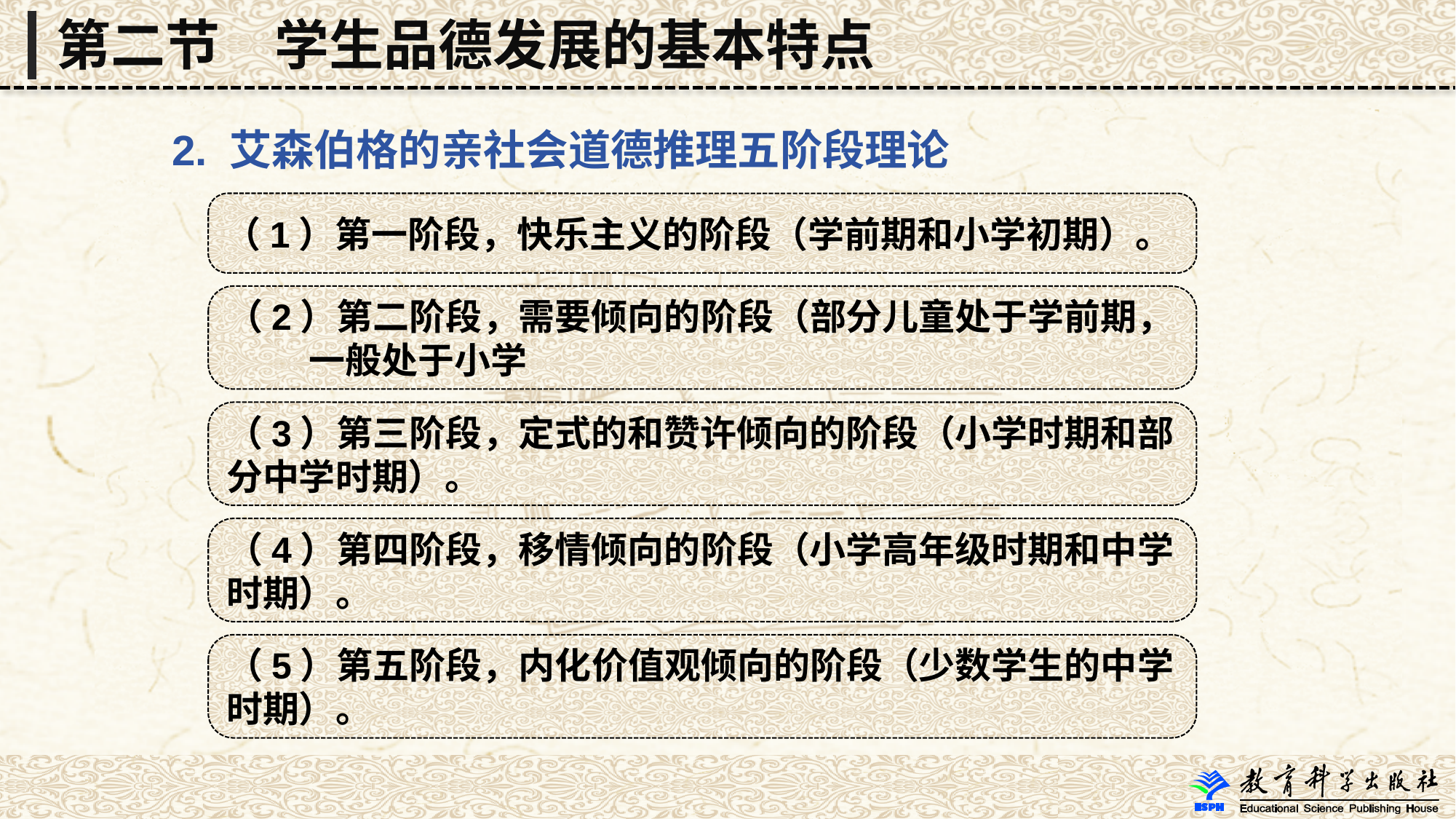

第二节　学生品德发展的基本特点
      2. 艾森伯格的亲社会道德推理五阶段理论
（1）第一阶段，快乐主义的阶段（学前期和小学初期）。
（2）第二阶段，需要倾向的阶段（部分儿童处于学前期，
         一般处于小学
（3）第三阶段，定式的和赞许倾向的阶段（小学时期和部分中学时期）。
（4）第四阶段，移情倾向的阶段（小学高年级时期和中学时期）。
（5）第五阶段，内化价值观倾向的阶段（少数学生的中学时期）。